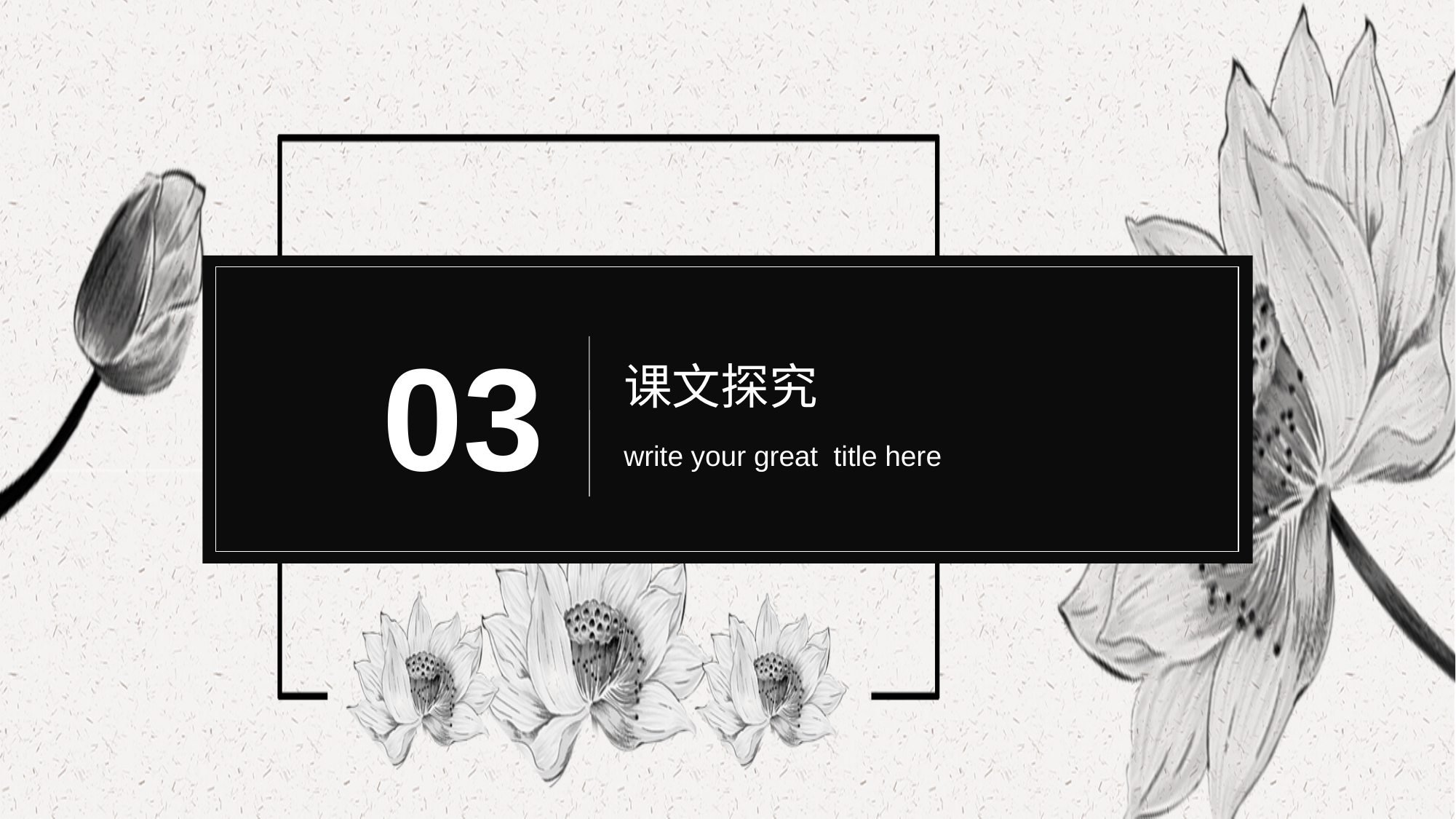

03

课文探究
write your great  title here